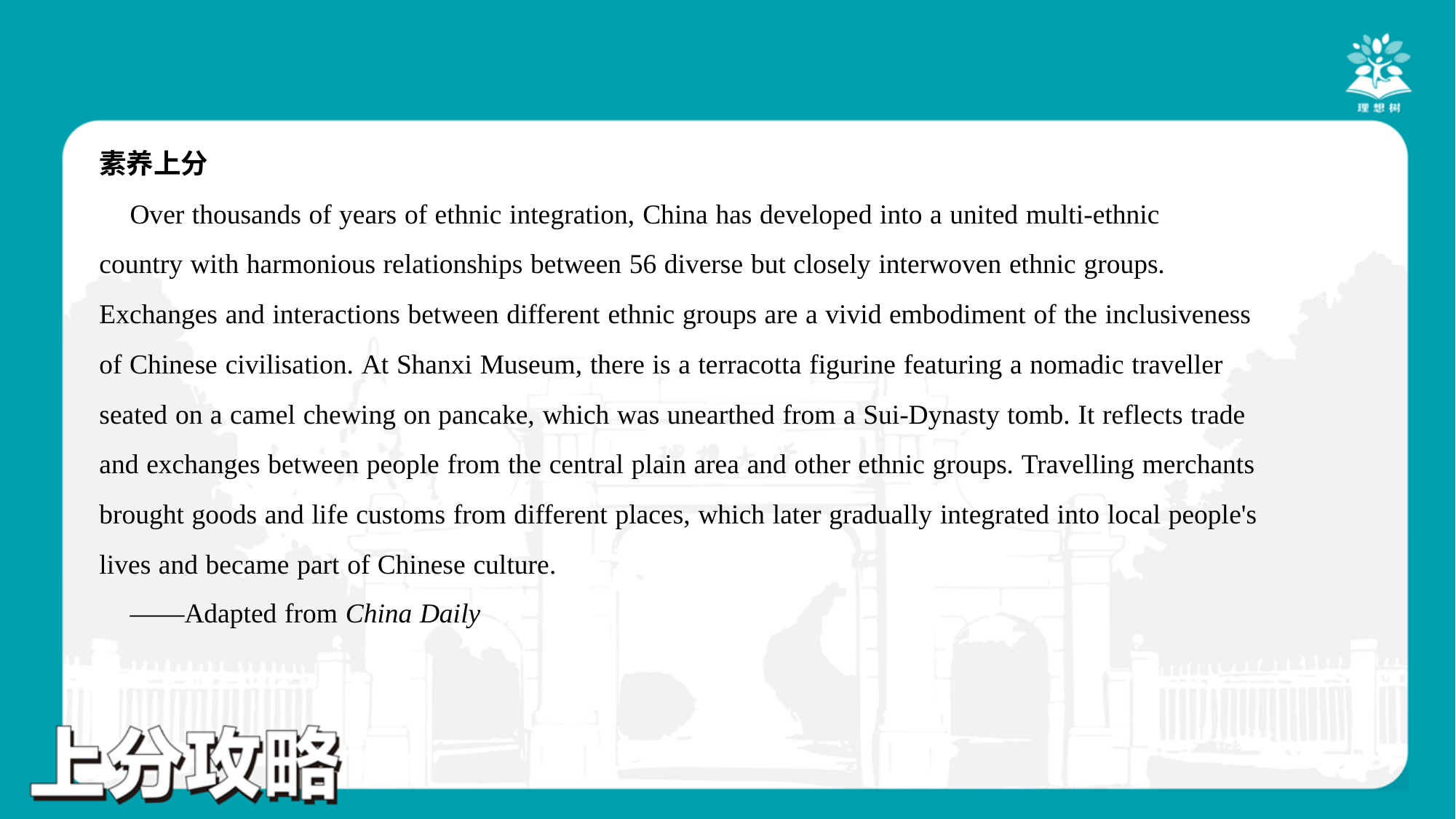

素养上分
    Over thousands of years of ethnic integration, China has developed into a united multi-ethnic
country with harmonious relationships between 56 diverse but closely interwoven ethnic groups.
Exchanges and interactions between different ethnic groups are a vivid embodiment of the inclusiveness
of Chinese civilisation. At Shanxi Museum, there is a terracotta figurine featuring a nomadic traveller
seated on a camel chewing on pancake, which was unearthed from a Sui-Dynasty tomb. It reflects trade
and exchanges between people from the central plain area and other ethnic groups. Travelling merchants
brought goods and life customs from different places, which later gradually integrated into local people's
lives and became part of Chinese culture.
    ——Adapted from China Daily#3.2